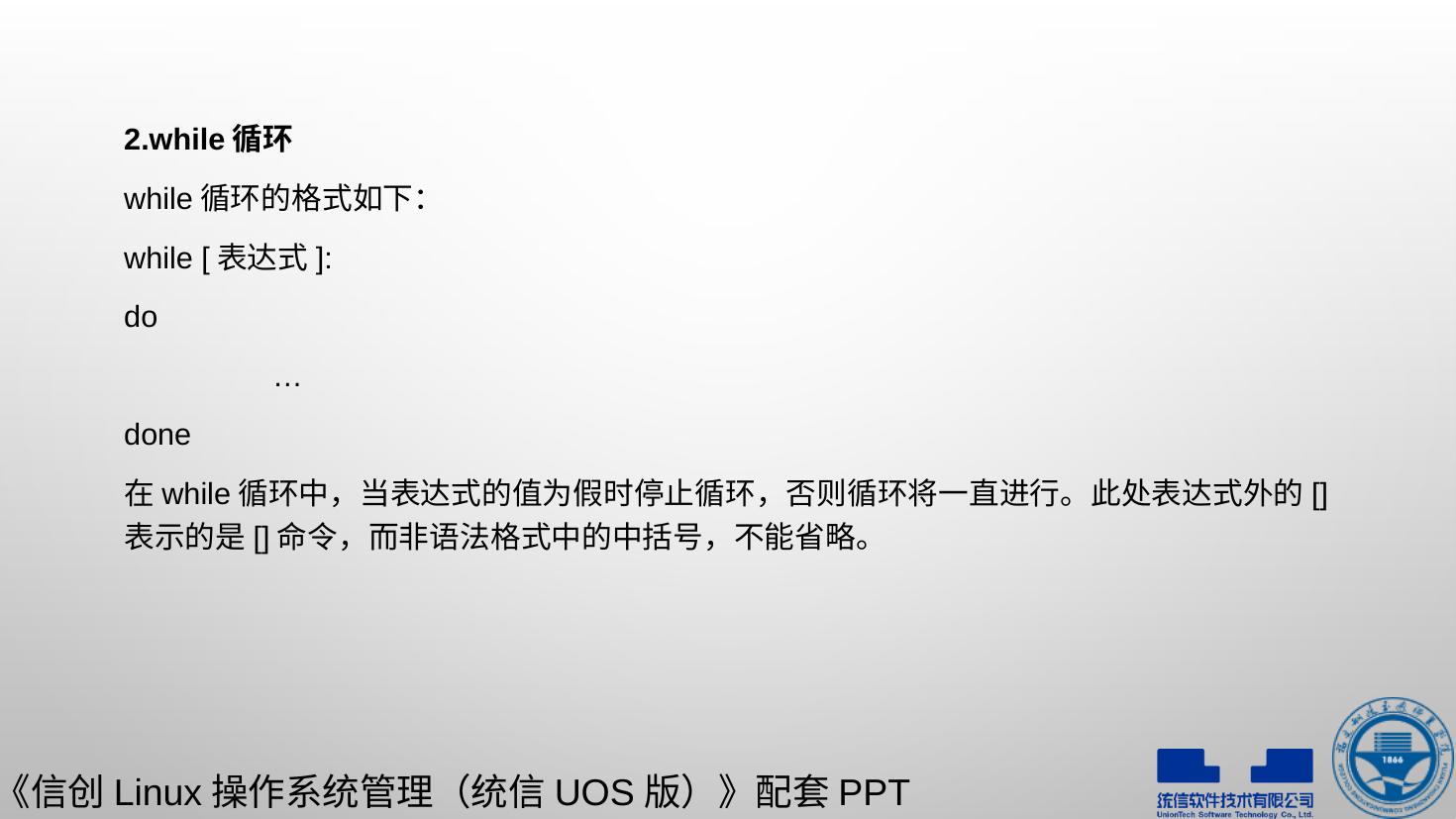

2.while循环
while循环的格式如下：
while [表达式]:
do
	…
done
在while循环中，当表达式的值为假时停止循环，否则循环将一直进行。此处表达式外的[]表示的是[]命令，而非语法格式中的中括号，不能省略。